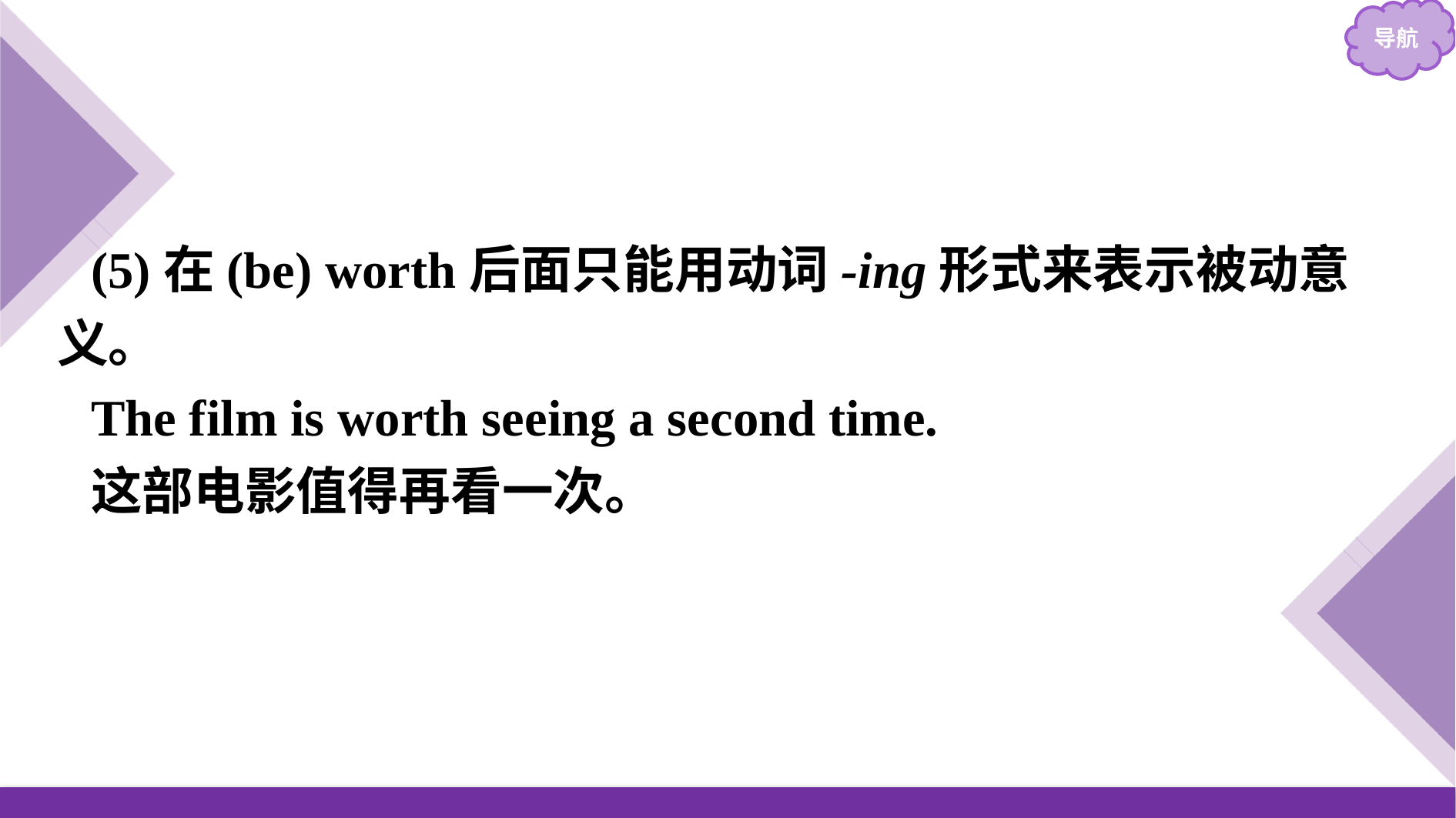

(5)在(be) worth后面只能用动词-ing形式来表示被动意义。
The film is worth seeing a second time.
这部电影值得再看一次。